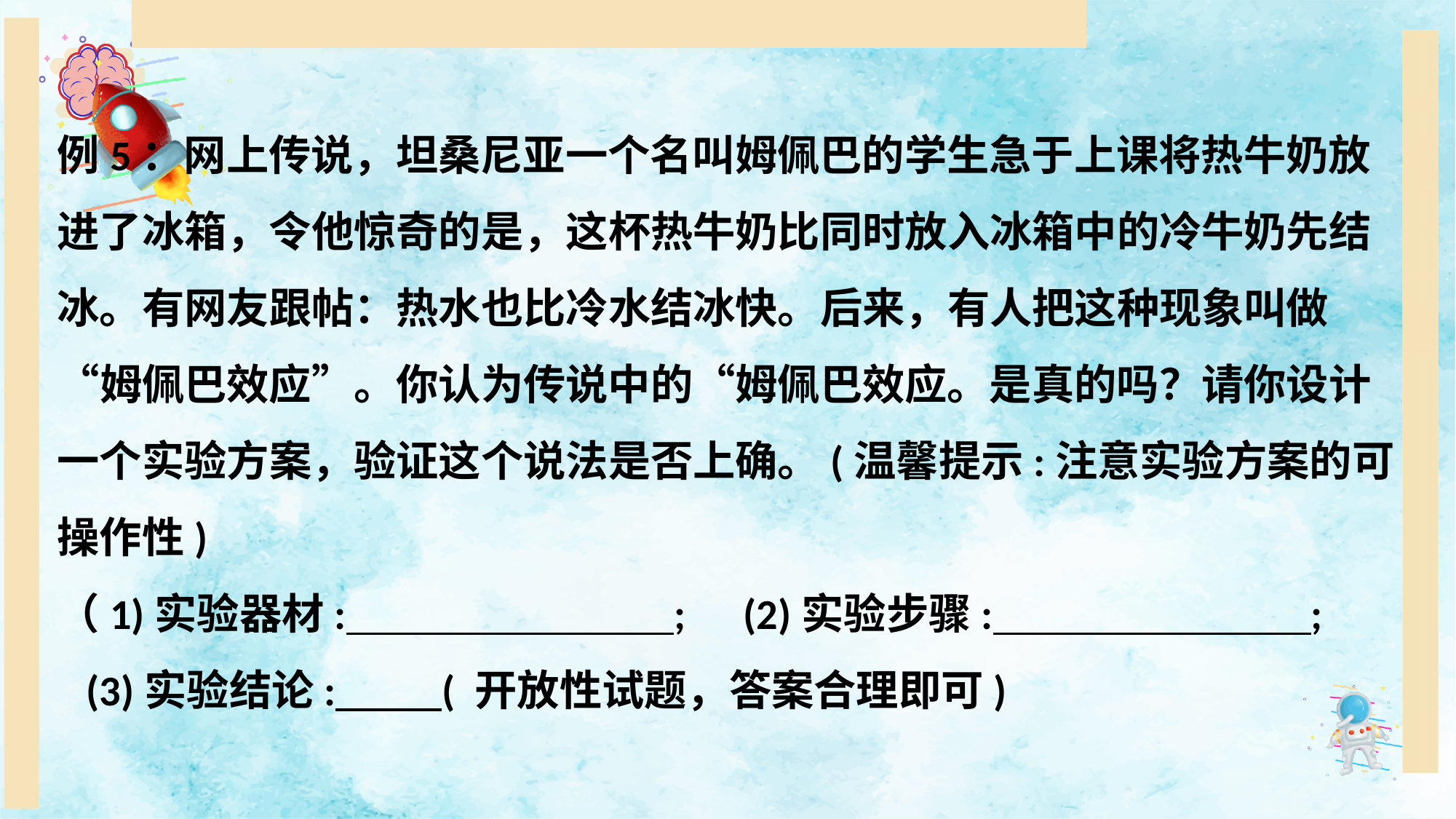

例5：网上传说，坦桑尼亚一个名叫姆佩巴的学生急于上课将热牛奶放进了冰箱，令他惊奇的是，这杯热牛奶比同时放入冰箱中的冷牛奶先结冰。有网友跟帖：热水也比冷水结冰快。后来，有人把这种现象叫做“姆佩巴效应”。你认为传说中的“姆佩巴效应。是真的吗？请你设计一个实验方案，验证这个说法是否上确。(温馨提示:注意实验方案的可操作性)
（1)实验器材:                                  ;      (2)实验步骤:                                 ;
   (3)实验结论:           ( 开放性试题，答案合理即可)